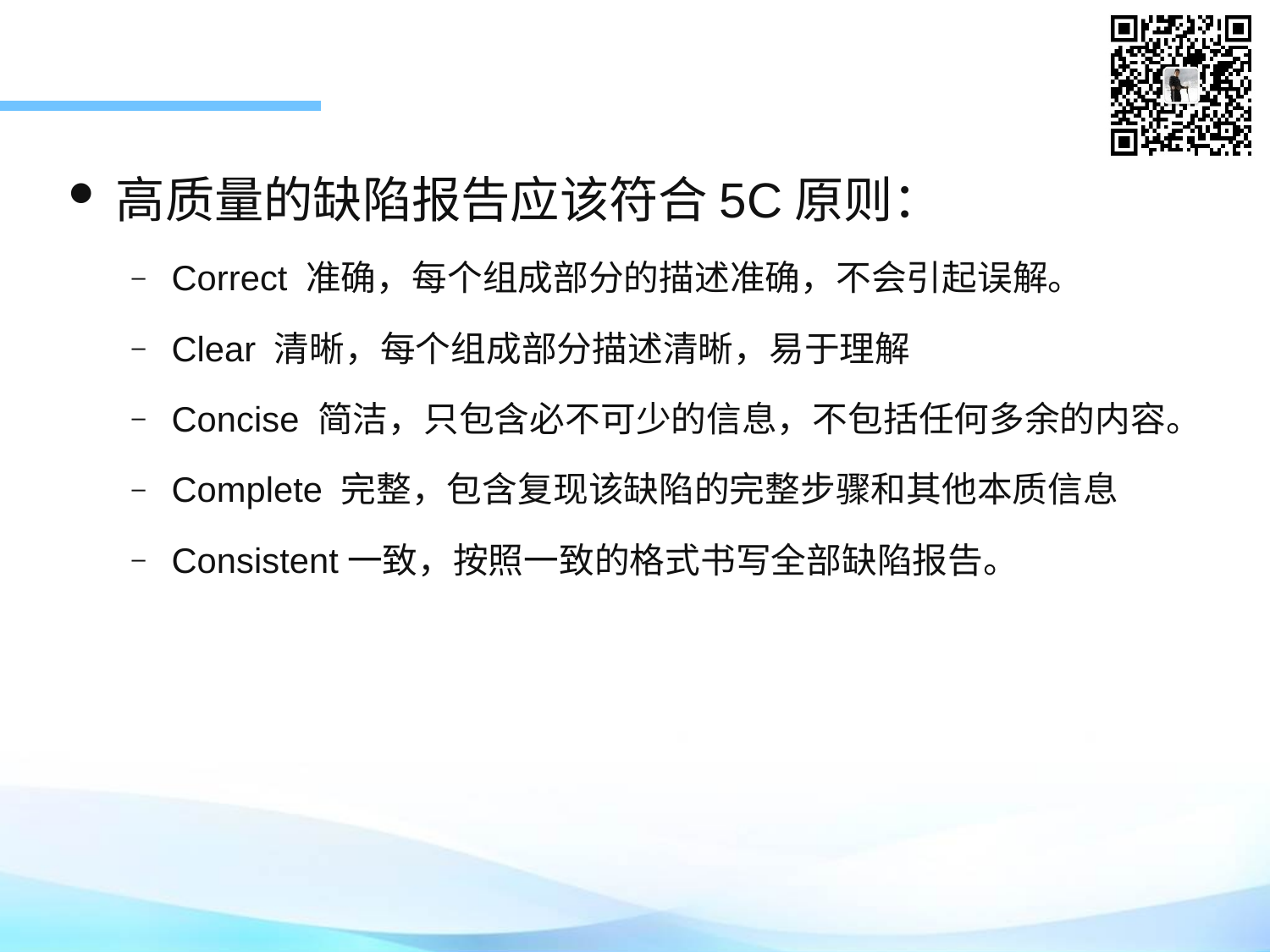

高质量的缺陷报告应该符合5C原则：
Correct 准确，每个组成部分的描述准确，不会引起误解。
Clear 清晰，每个组成部分描述清晰，易于理解
Concise 简洁，只包含必不可少的信息，不包括任何多余的内容。
Complete 完整，包含复现该缺陷的完整步骤和其他本质信息
Consistent一致，按照一致的格式书写全部缺陷报告。